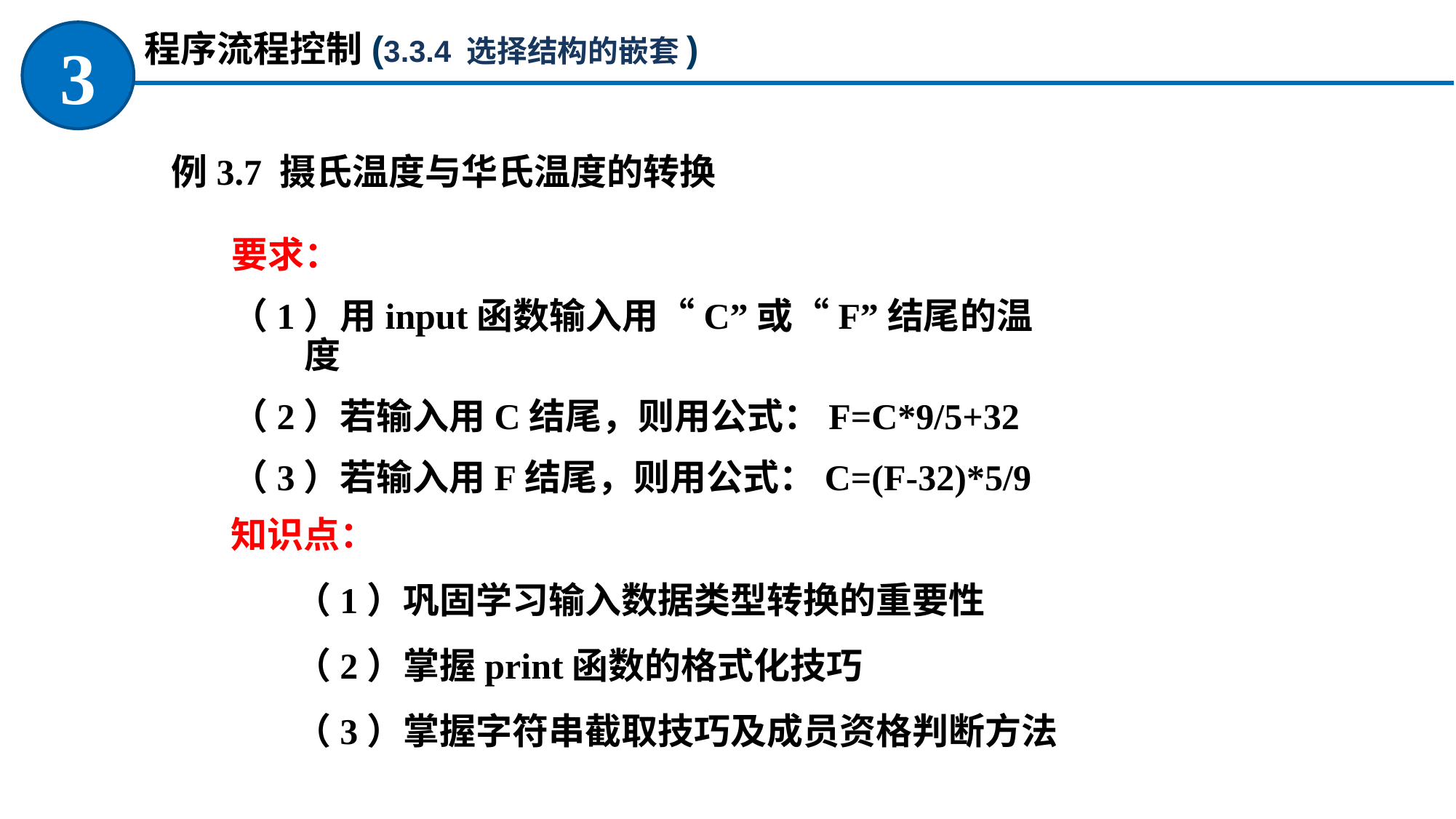

程序流程控制(3.3.4 选择结构的嵌套)
3
例3.7 摄氏温度与华氏温度的转换
要求：
（1）用input函数输入用“C”或“F”结尾的温度
（2）若输入用C结尾，则用公式：F=C*9/5+32
（3）若输入用F结尾，则用公式：C=(F-32)*5/9
知识点：
（1）巩固学习输入数据类型转换的重要性
（2）掌握print函数的格式化技巧
（3）掌握字符串截取技巧及成员资格判断方法